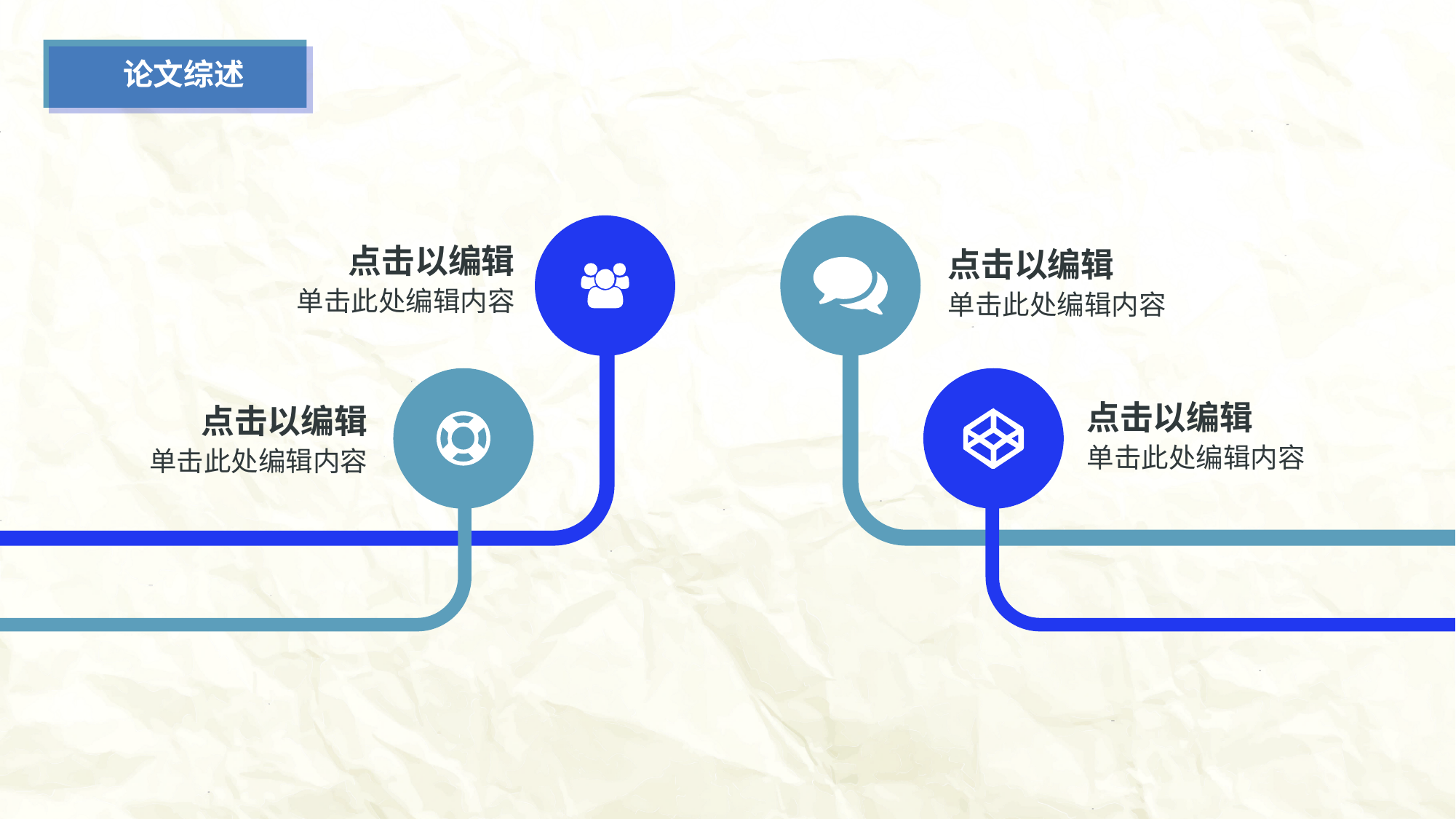

论文综述

点击以编辑
点击以编辑

单击此处编辑内容
单击此处编辑内容

点击以编辑
点击以编辑

单击此处编辑内容
单击此处编辑内容